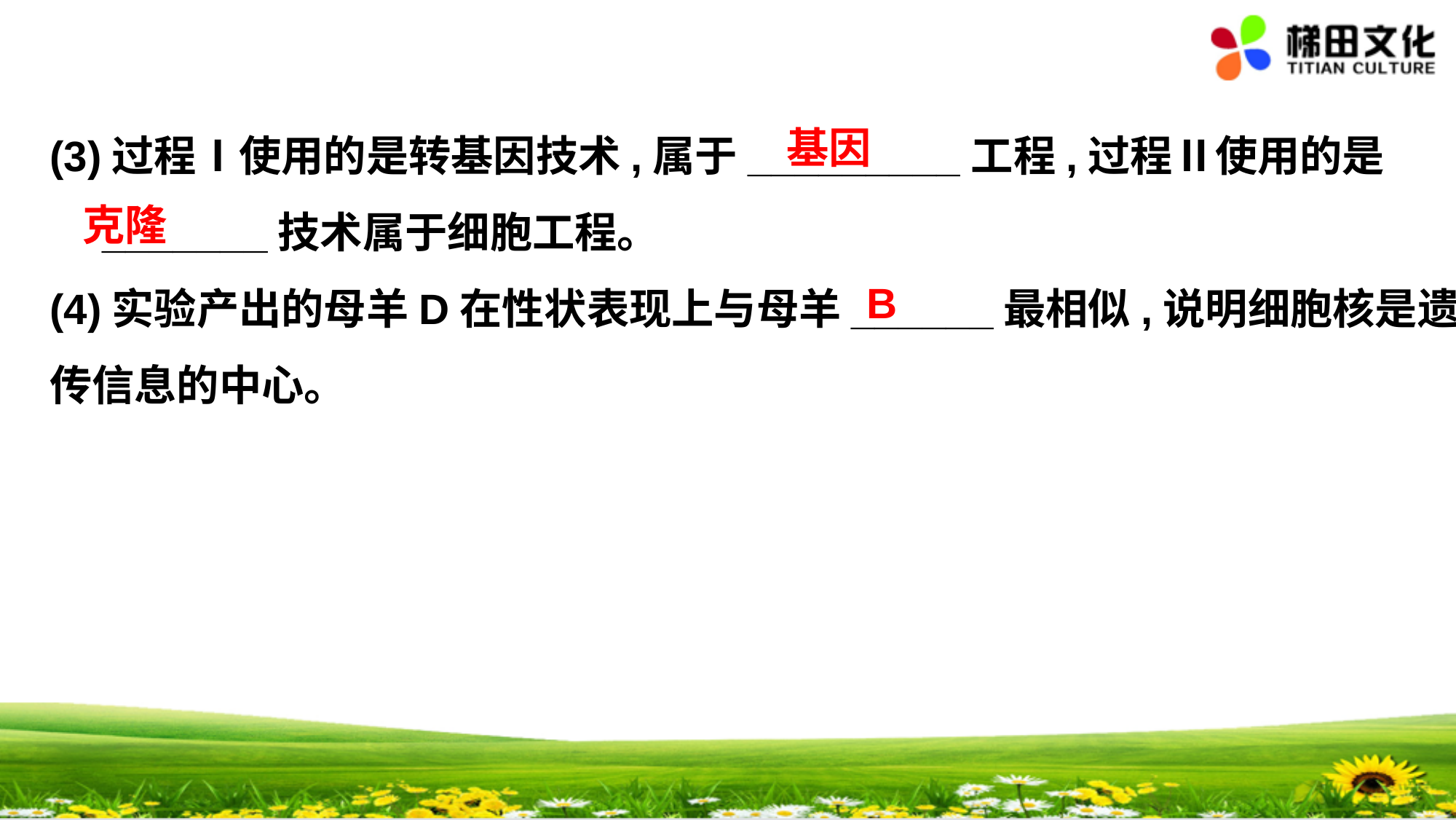

基因
(3)过程Ⅰ使用的是转基因技术,属于_________工程,过程Ⅱ使用的是
　_______技术属于细胞工程。
(4)实验产出的母羊D在性状表现上与母羊______最相似,说明细胞核是遗
传信息的中心。
克隆
　B